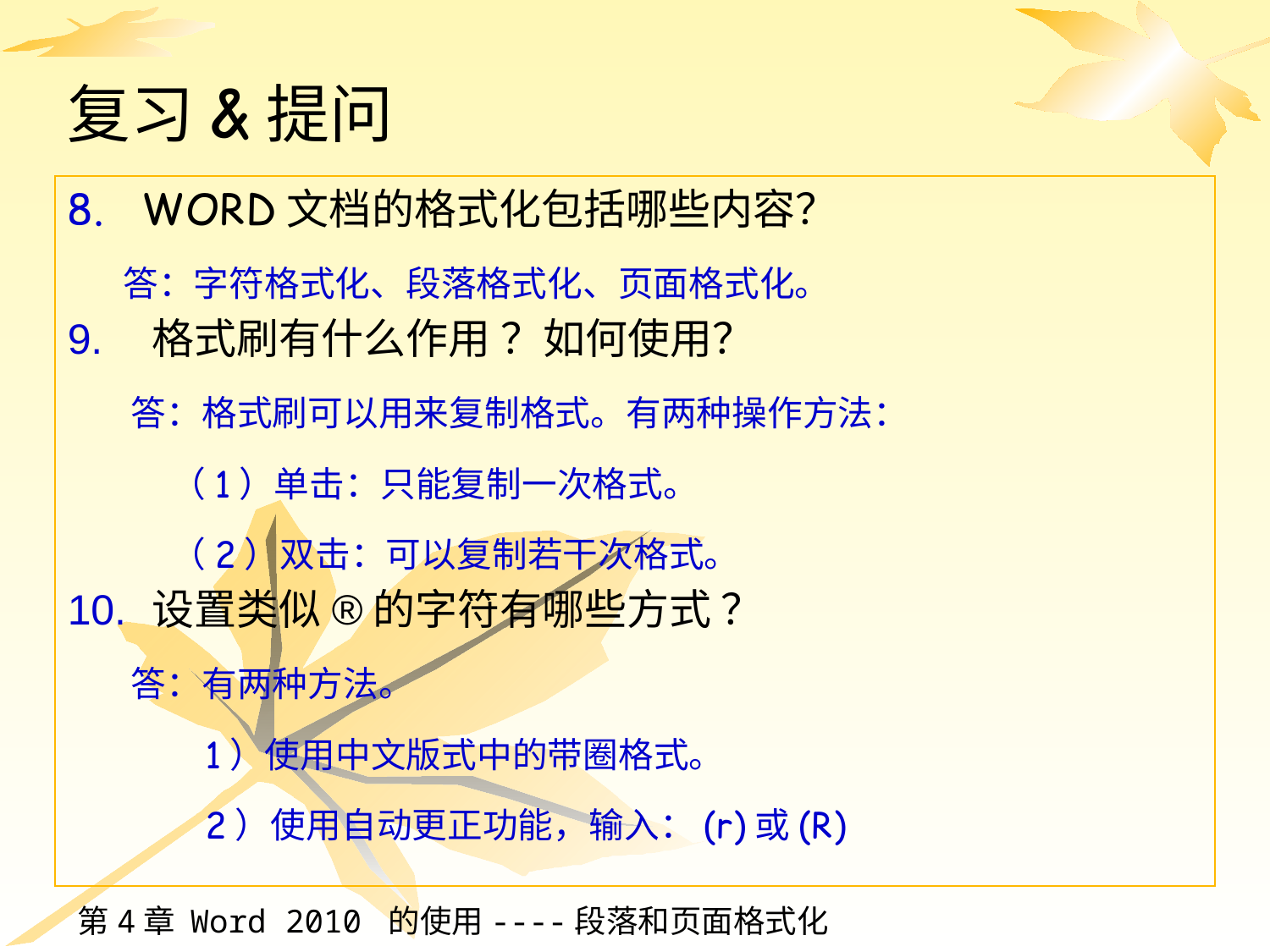

# 复习&提问
WORD文档的格式化包括哪些内容？
答：字符格式化、段落格式化、页面格式化。
格式刷有什么作用 ？如何使用？
答：格式刷可以用来复制格式。有两种操作方法：
	（1）单击：只能复制一次格式。
	（2）双击：可以复制若干次格式。
设置类似®的字符有哪些方式 ？
答：有两种方法。
       1）使用中文版式中的带圈格式。
       2）使用自动更正功能，输入：(r)或(R)